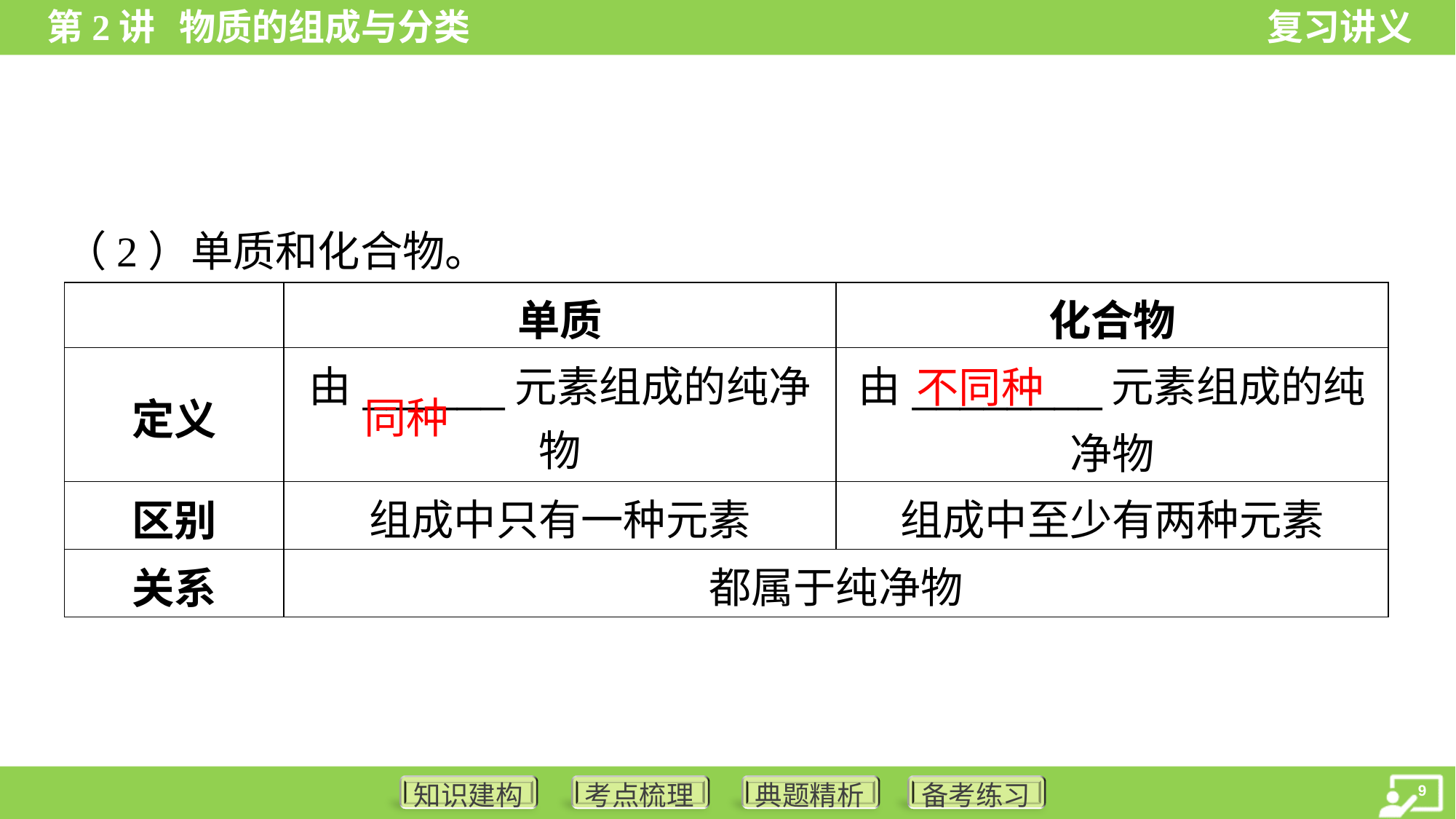

（2）单质和化合物。
|  | 单质 | 化合物 |
| --- | --- | --- |
| 定义 | 由\_\_\_\_\_\_元素组成的纯净物 | 由\_\_\_\_\_\_\_\_元素组成的纯 净物 |
| 区别 | 组成中只有一种元素 | 组成中至少有两种元素 |
| 关系 | 都属于纯净物 |  |
不同种
同种